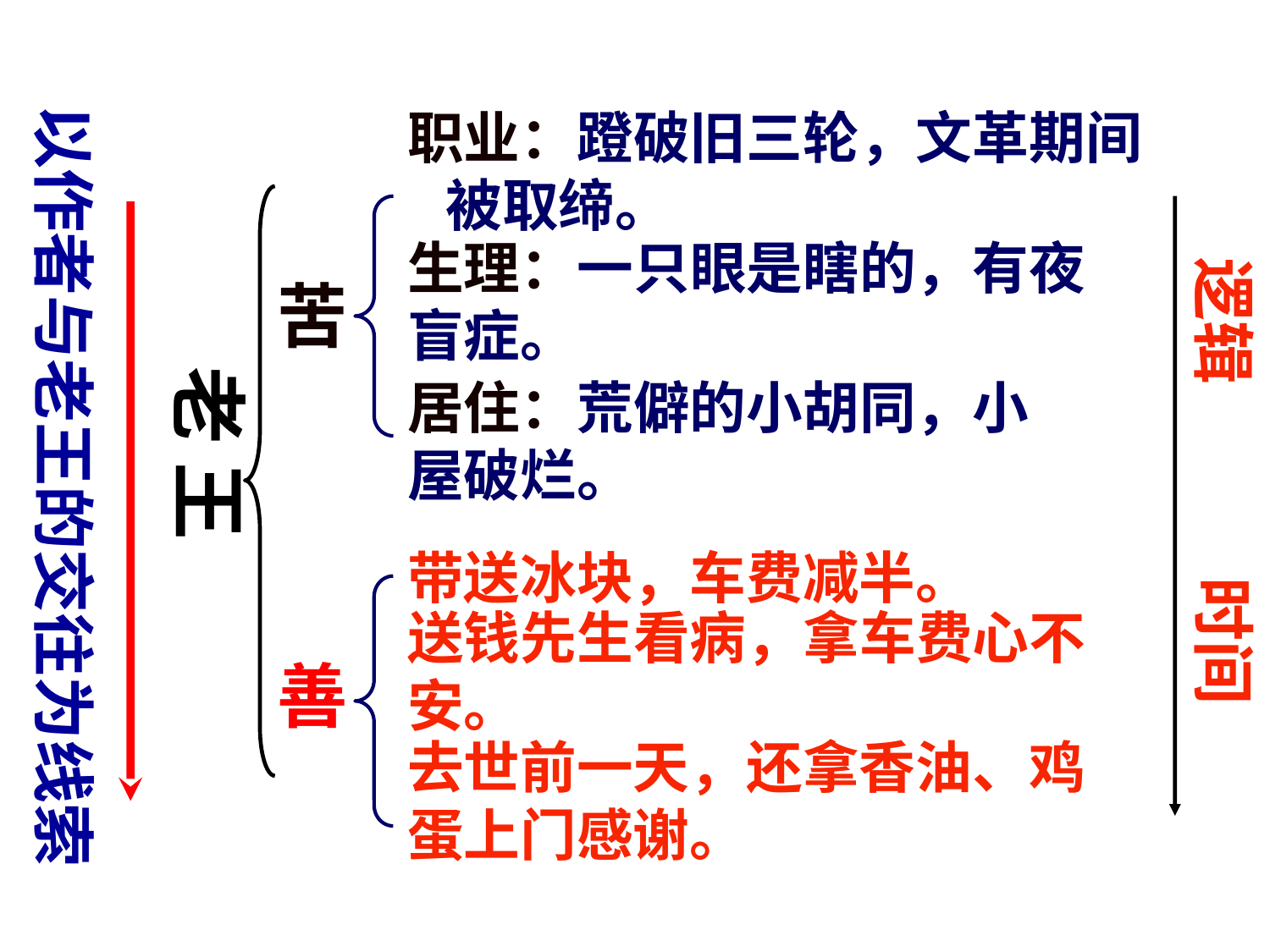

以作者与老王的交往为线索
职业：蹬破旧三轮，文革期间    被取缔。

逻辑
生理：一只眼是瞎的，有夜盲症。
苦
老 王
居住：荒僻的小胡同，小屋破烂。
时间
带送冰块，车费减半。

送钱先生看病，拿车费心不安。
善
去世前一天，还拿香油、鸡蛋上门感谢。